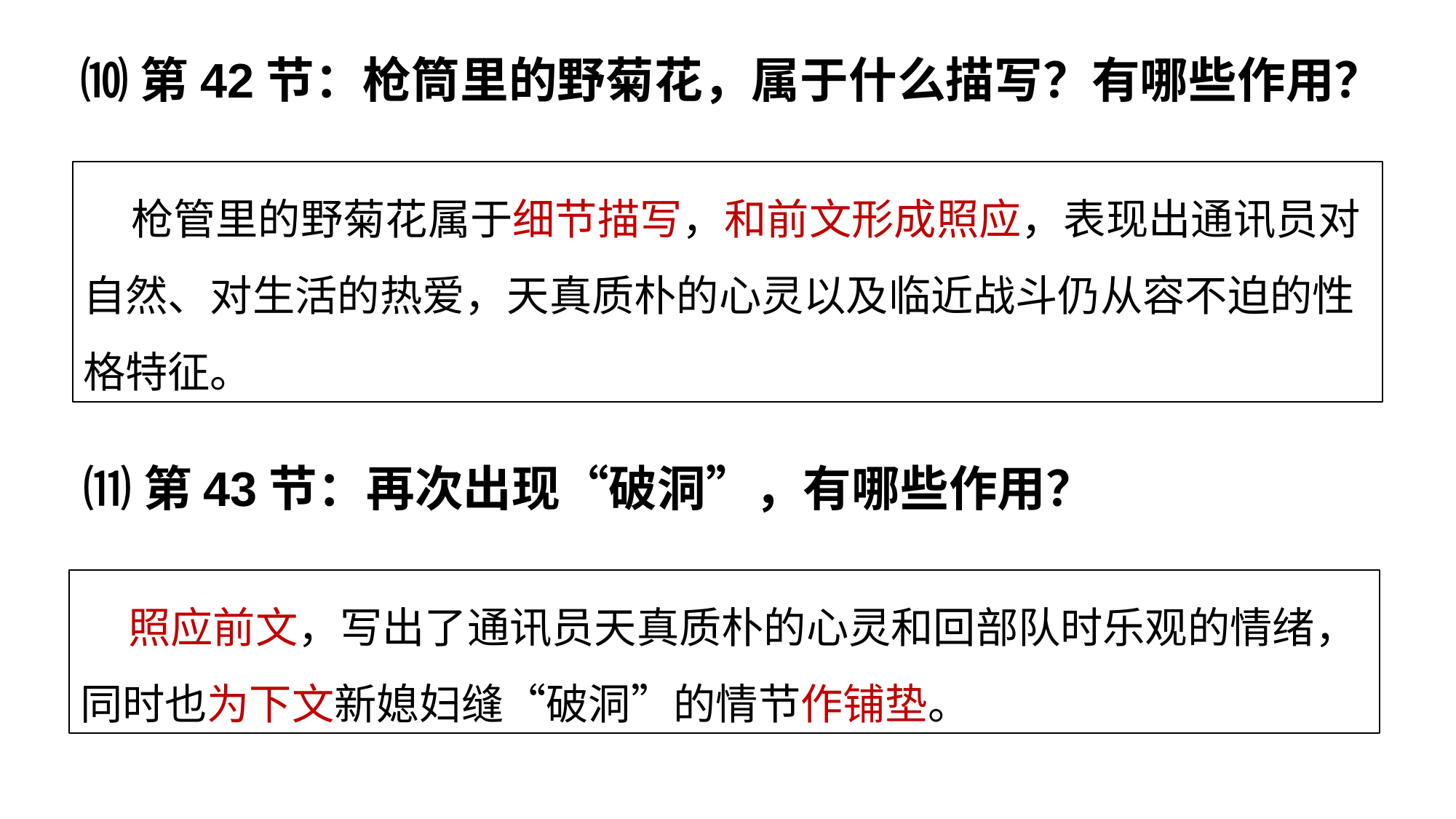

⑽第42节：枪筒里的野菊花，属于什么描写？有哪些作用？
    枪管里的野菊花属于细节描写，和前文形成照应，表现出通讯员对自然、对生活的热爱，天真质朴的心灵以及临近战斗仍从容不迫的性格特征。
⑾第43节：再次出现“破洞”，有哪些作用？
    照应前文，写出了通讯员天真质朴的心灵和回部队时乐观的情绪，同时也为下文新媳妇缝“破洞”的情节作铺垫。